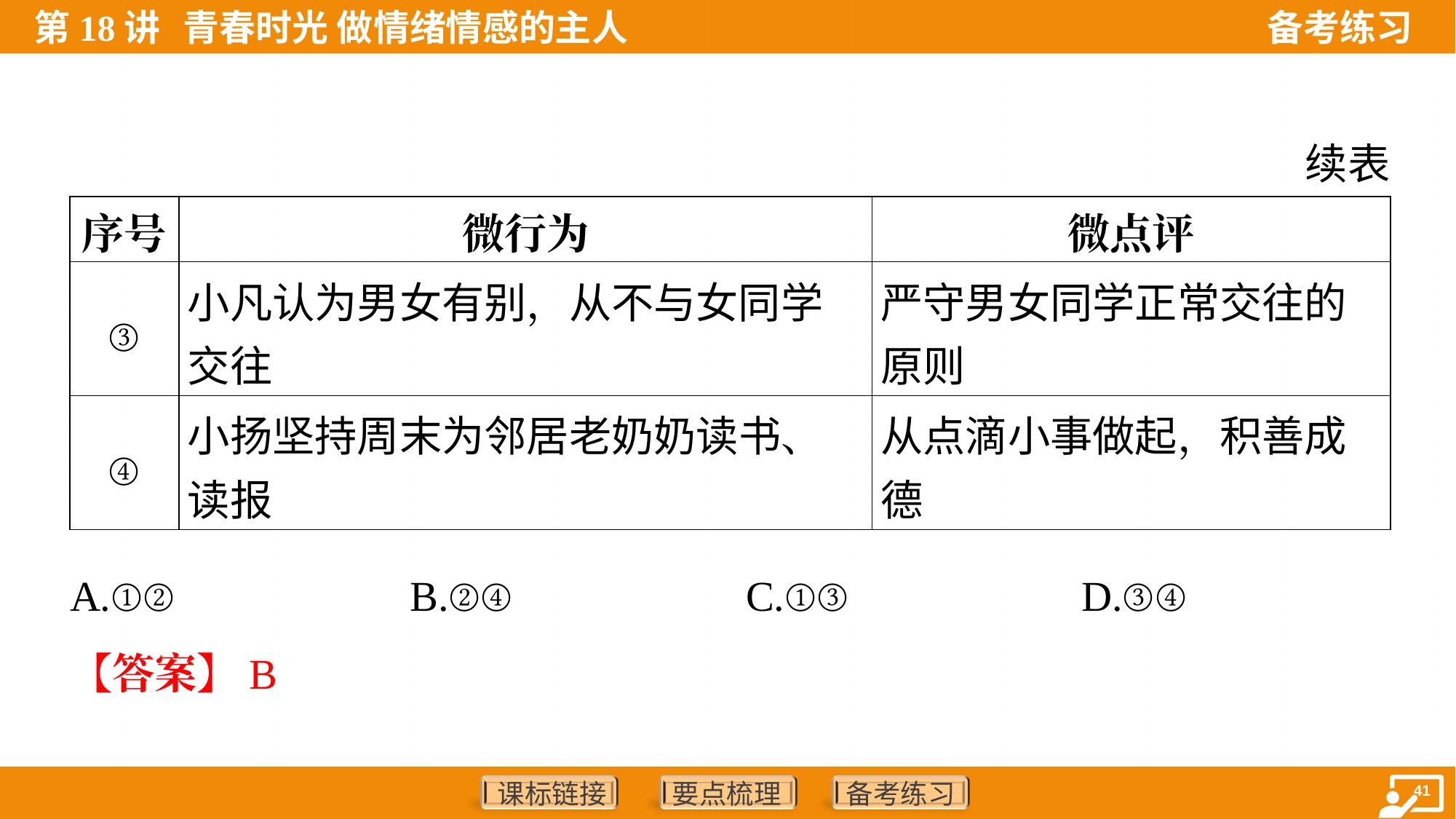

续表
| 序号 | 微行为 | 微点评 |
| --- | --- | --- |
| ③ | 小凡认为男女有别，从不与女同学 交往 | 严守男女同学正常交往的 原则 |
| ④ | 小扬坚持周末为邻居老奶奶读书、 读报 | 从点滴小事做起，积善成 德 |
A.①②	B.②④	C.①③	D.③④
【答案】B